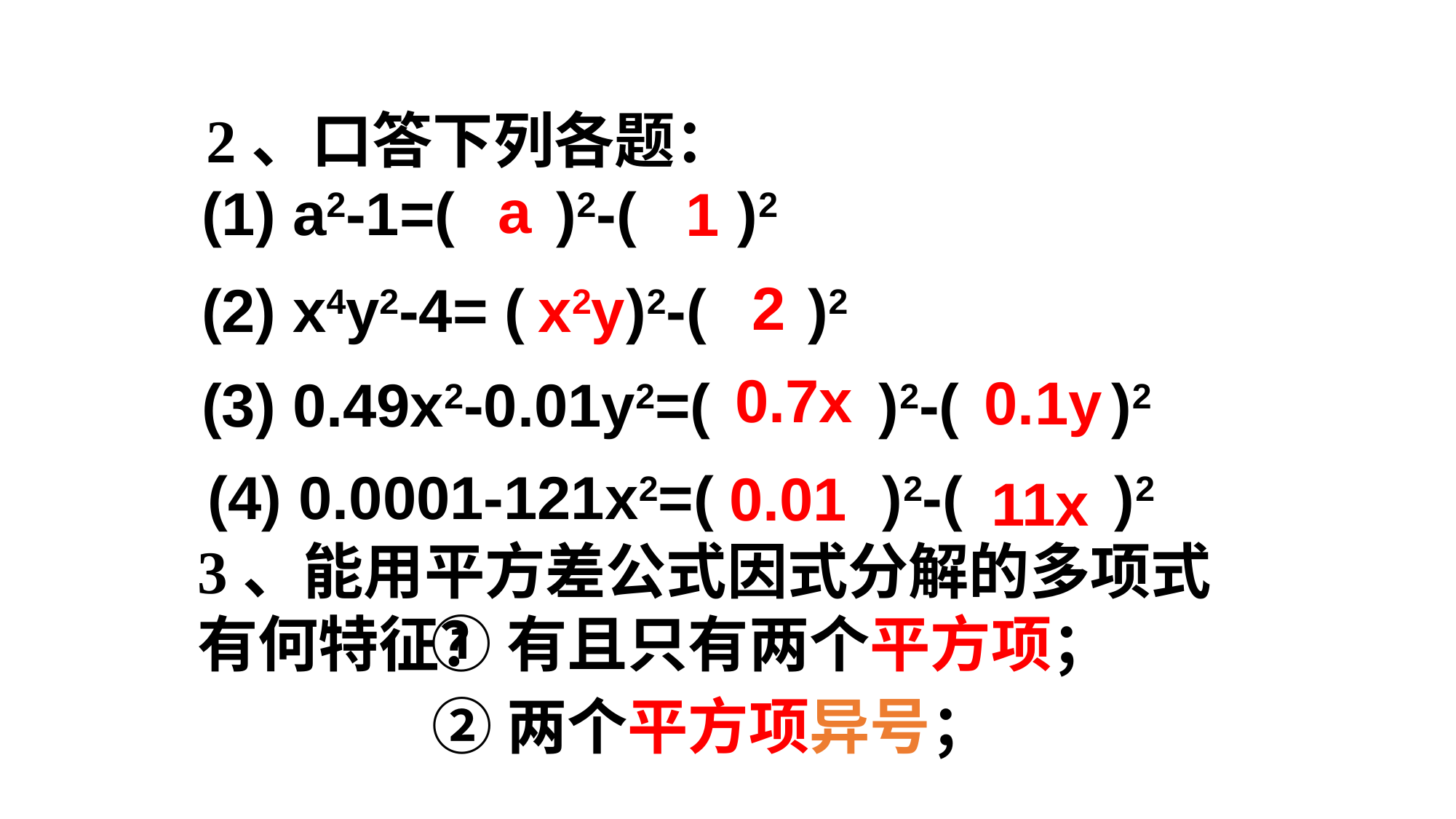

2、口答下列各题：
(1) a2-1=(      )2-(      )2
a
1
(2) x4y2-4= (      )2-(      )2
2
x2y
(3) 0.49x2-0.01y2=(          )2-(         )2
0.7x
0.1y
(4) 0.0001-121x2=(          )2-(         )2
0.01
11x
3、能用平方差公式因式分解的多项式有何特征？
①有且只有两个平方项；
②两个平方项异号；